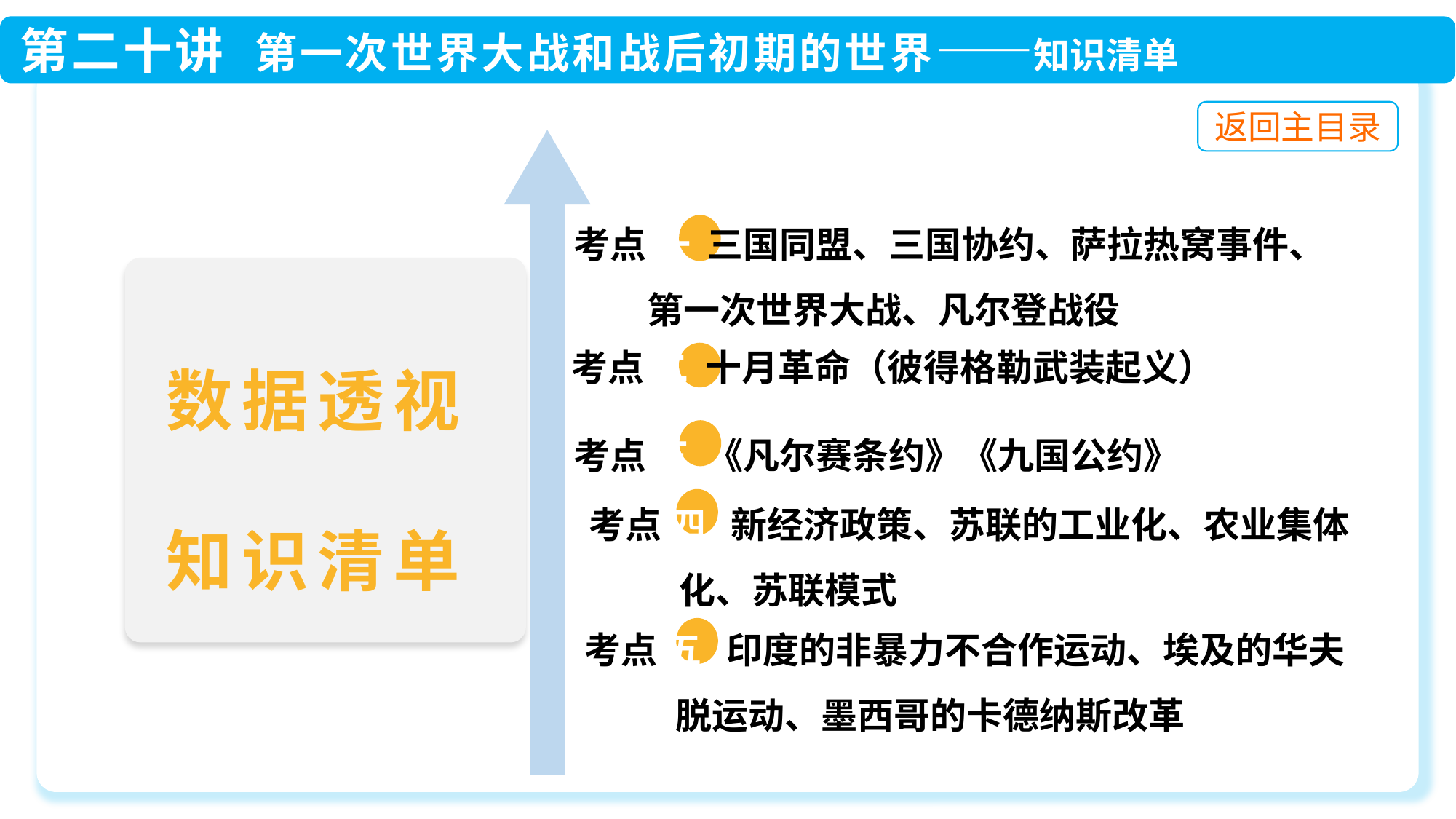

考点 一  三国同盟、三国协约、萨拉热窝事件、
           第一次世界大战、凡尔登战役
  考点 二  十月革命（彼得格勒武装起义）
  考点 三  《凡尔赛条约》《九国公约》
考点 四   新经济政策、苏联的工业化、农业集体
          化、苏联模式
考点 五   印度的非暴力不合作运动、埃及的华夫
          脱运动、墨西哥的卡德纳斯改革

数据透视
知识清单